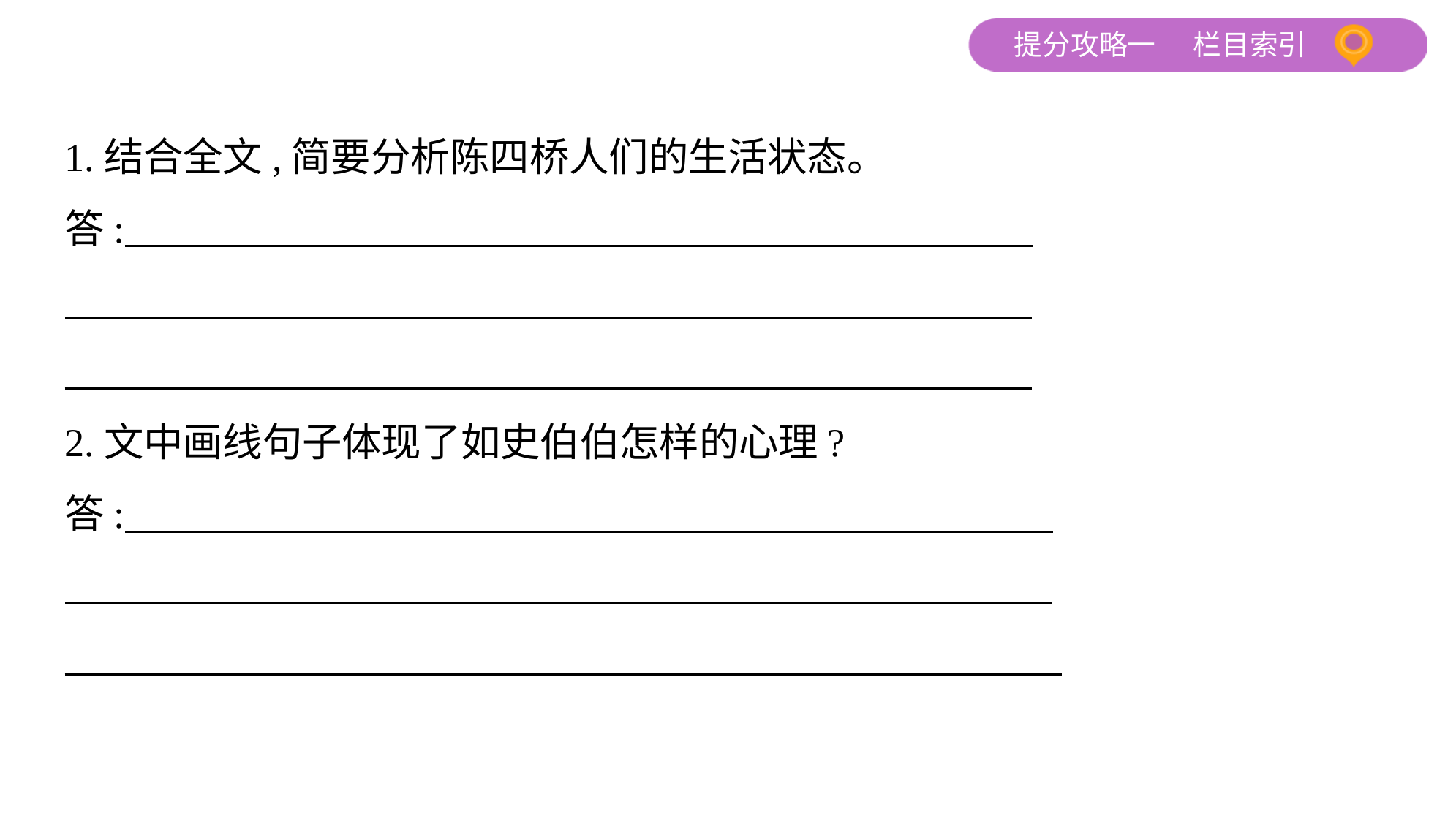

1.结合全文,简要分析陈四桥人们的生活状态。
答:

2.文中画线句子体现了如史伯伯怎样的心理?
答: